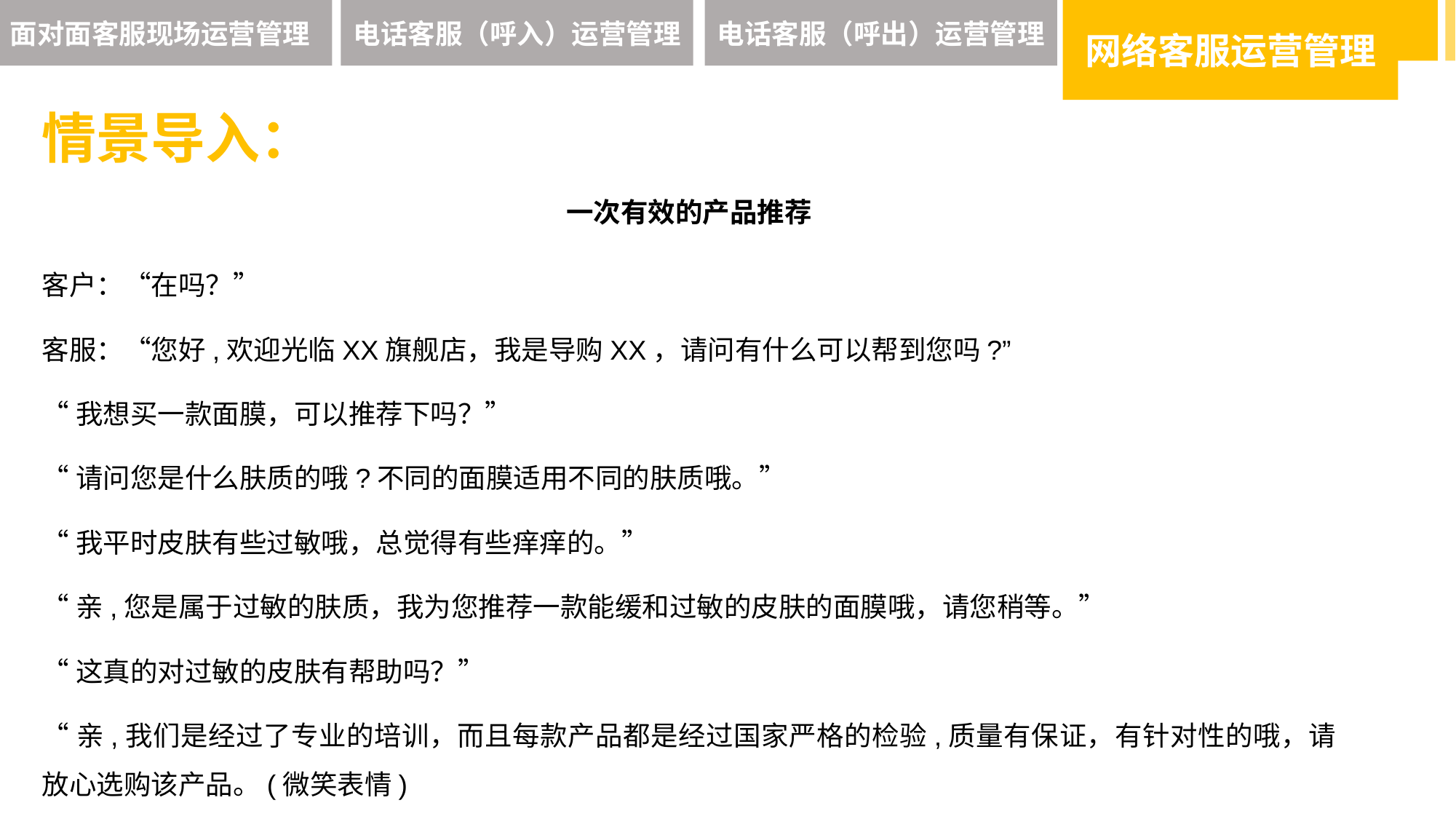

面对面客服现场运营管理
电话客服（呼入）运营管理
电话客服（呼出）运营管理
网络客服运营管理

情景导入：
一次有效的产品推荐
客户：“在吗？”
客服：“您好,欢迎光临XX旗舰店，我是导购XX，请问有什么可以帮到您吗?”
“我想买一款面膜，可以推荐下吗？”
“请问您是什么肤质的哦?不同的面膜适用不同的肤质哦。”
“我平时皮肤有些过敏哦，总觉得有些痒痒的。”
“亲,您是属于过敏的肤质，我为您推荐一款能缓和过敏的皮肤的面膜哦，请您稍等。”
“这真的对过敏的皮肤有帮助吗？”
“亲,我们是经过了专业的培训，而且每款产品都是经过国家严格的检验,质量有保证，有针对性的哦，请放心选购该产品。(微笑表情)